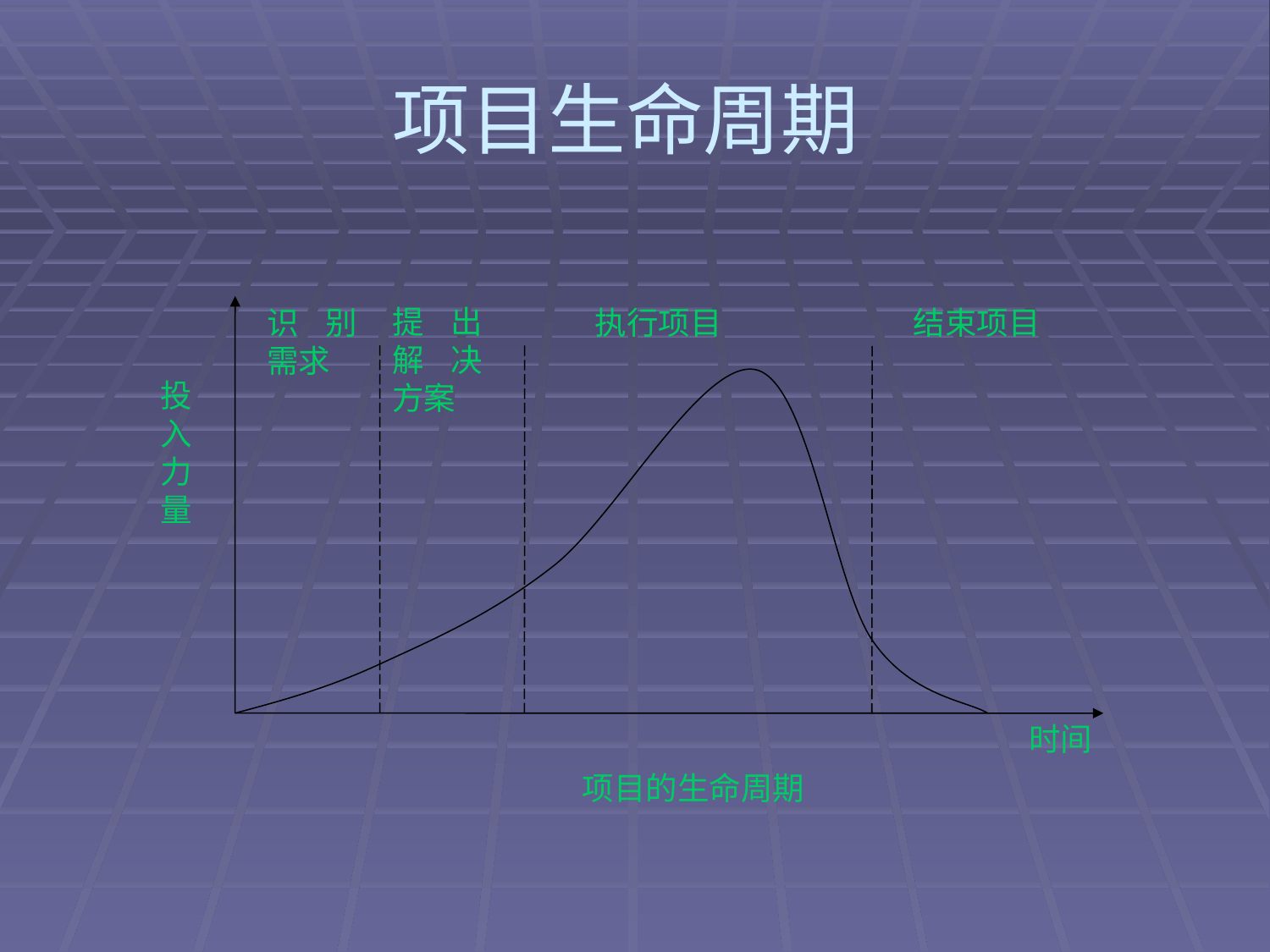

# 项目生命周期

提出解决方案
执行项目
结束项目
识别需求

投入力量

时间
项目的生命周期